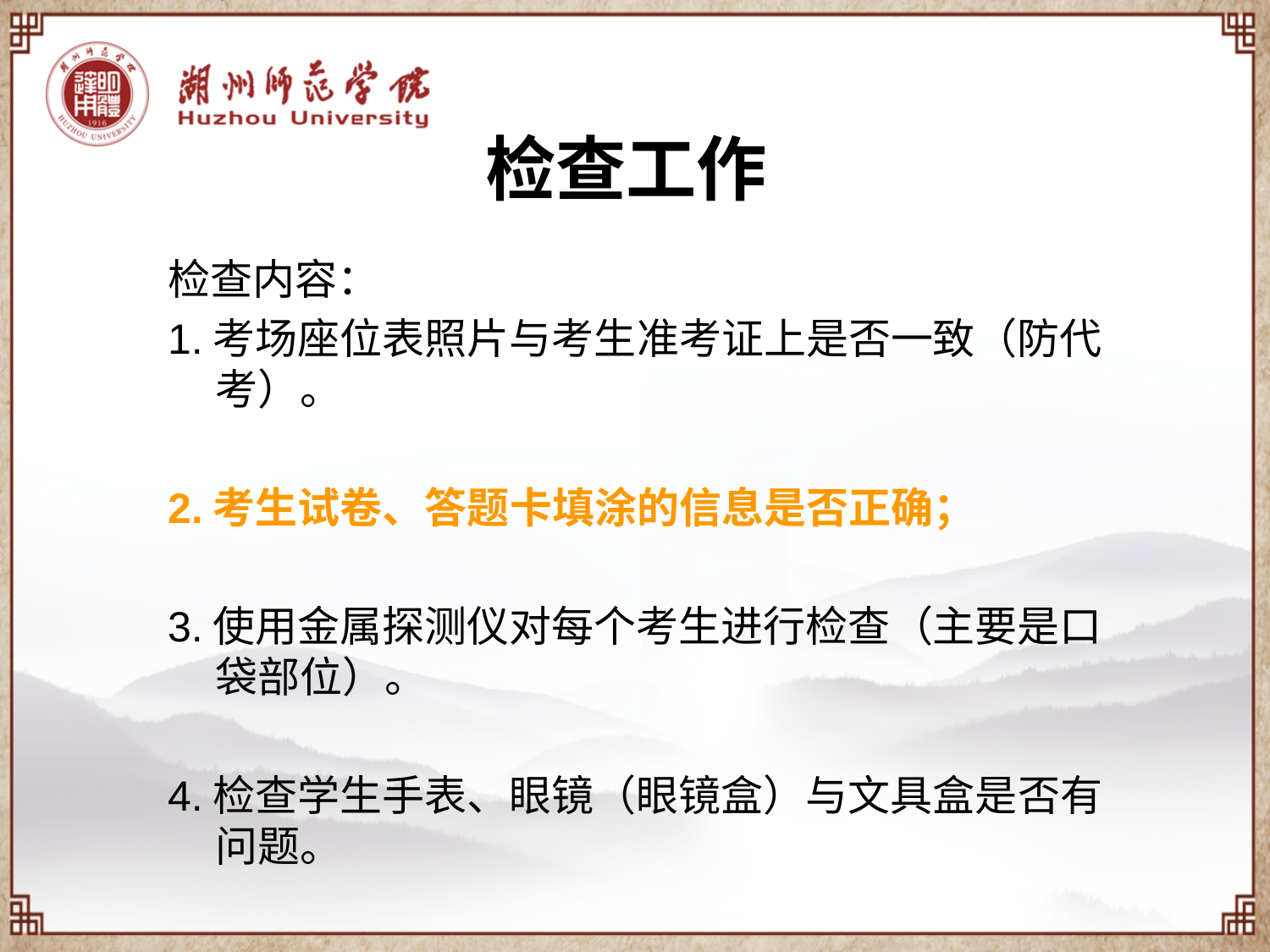

检查工作
检查内容：
1.考场座位表照片与考生准考证上是否一致（防代考）。

2.考生试卷、答题卡填涂的信息是否正确；

3.使用金属探测仪对每个考生进行检查（主要是口袋部位）。

4.检查学生手表、眼镜（眼镜盒）与文具盒是否有问题。